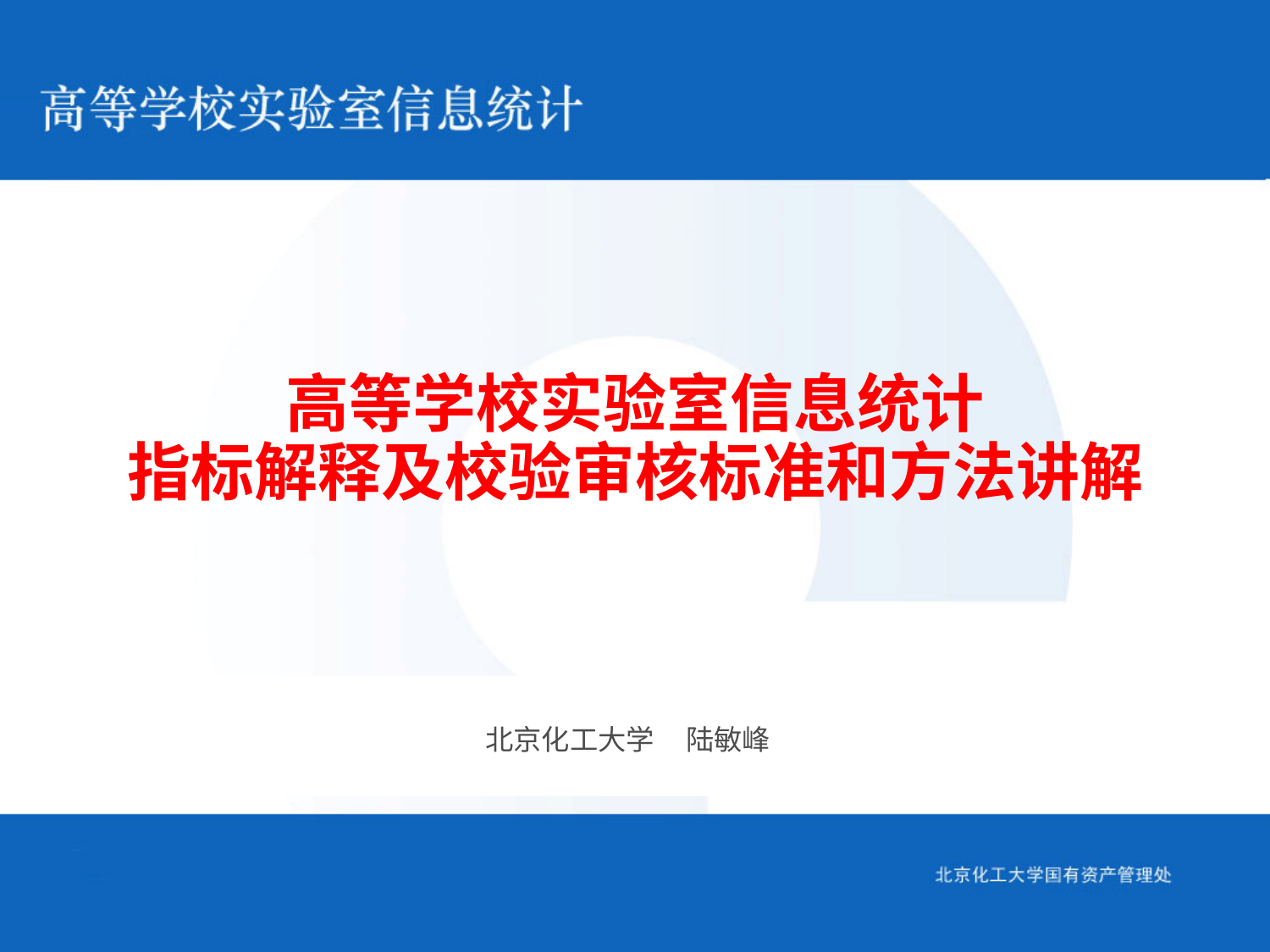

# 高等学校实验室信息统计 指标解释及校验审核标准和方法讲解

北京化工大学     陆敏峰